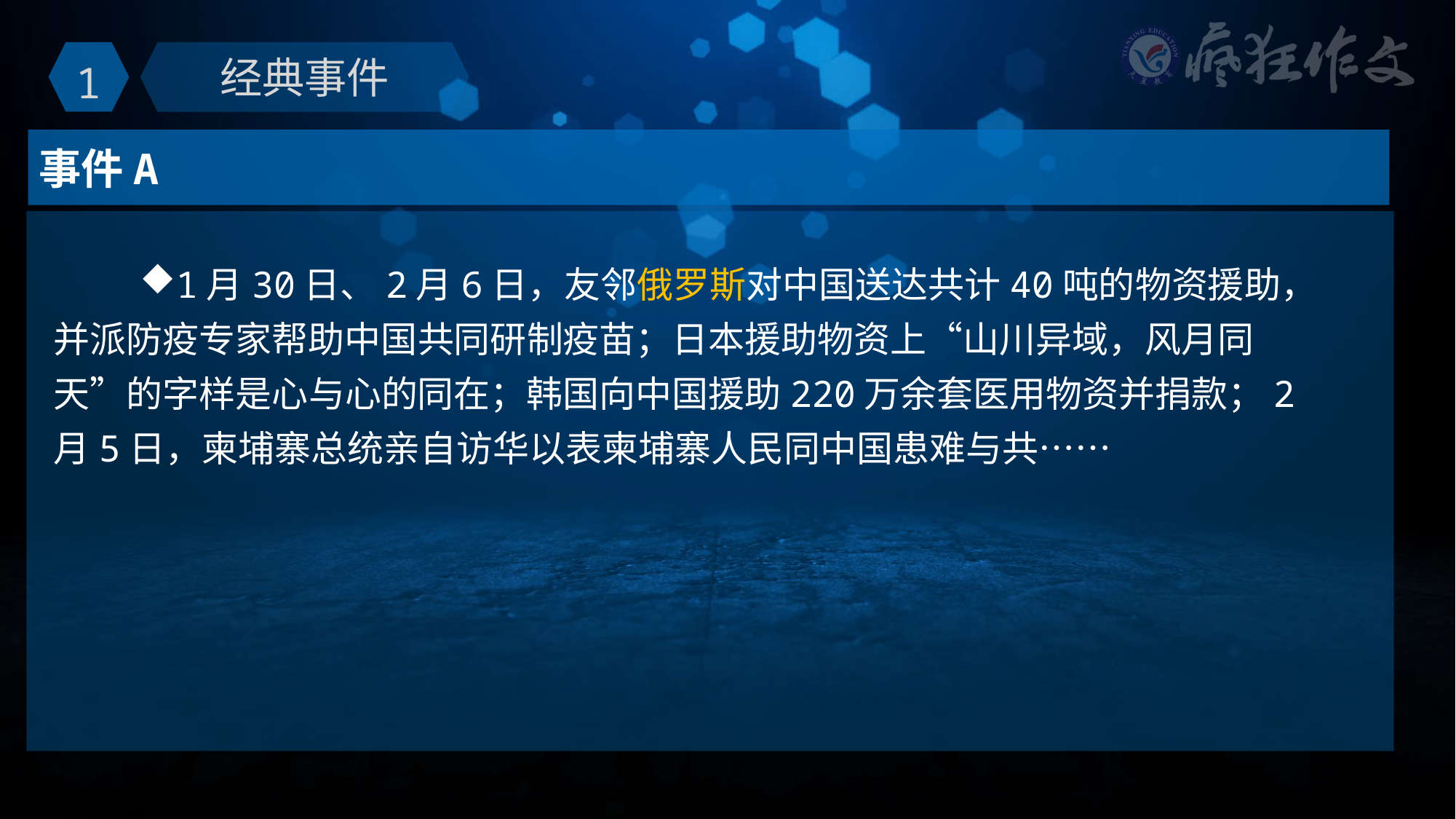

1

经典事件
事件A

1月30日、2月6日，友邻俄罗斯对中国送达共计40吨的物资援助，并派防疫专家帮助中国共同研制疫苗；日本援助物资上“山川异域，风月同天”的字样是心与心的同在；韩国向中国援助220万余套医用物资并捐款；2月5日，柬埔寨总统亲自访华以表柬埔寨人民同中国患难与共……